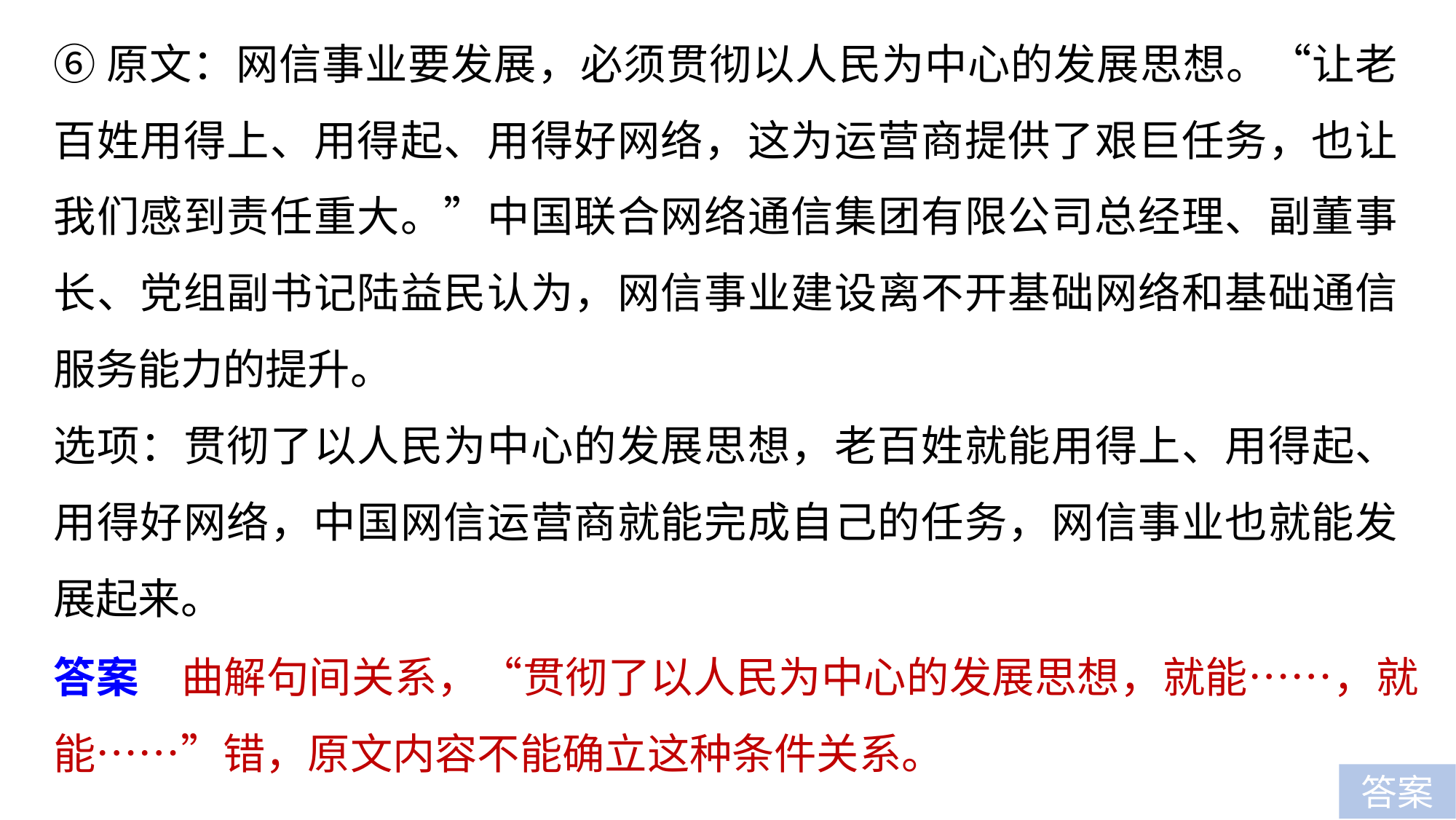

⑥原文：网信事业要发展，必须贯彻以人民为中心的发展思想。“让老百姓用得上、用得起、用得好网络，这为运营商提供了艰巨任务，也让我们感到责任重大。”中国联合网络通信集团有限公司总经理、副董事长、党组副书记陆益民认为，网信事业建设离不开基础网络和基础通信服务能力的提升。
选项：贯彻了以人民为中心的发展思想，老百姓就能用得上、用得起、用得好网络，中国网信运营商就能完成自己的任务，网信事业也就能发展起来。
答案　曲解句间关系，“贯彻了以人民为中心的发展思想，就能……，就能……”错，原文内容不能确立这种条件关系。
答案